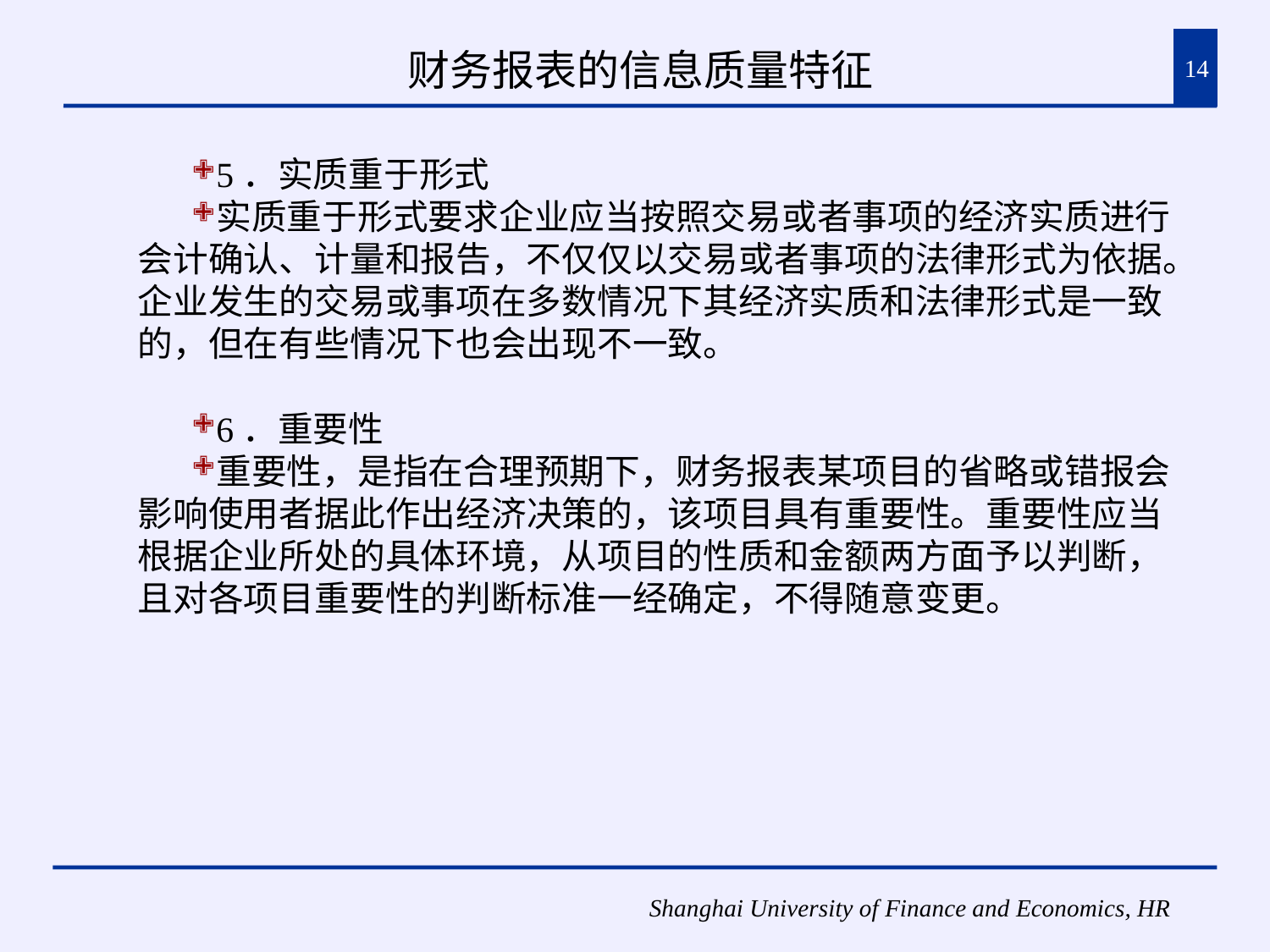

# 财务报表的信息质量特征
14
5．实质重于形式
实质重于形式要求企业应当按照交易或者事项的经济实质进行会计确认、计量和报告，不仅仅以交易或者事项的法律形式为依据。企业发生的交易或事项在多数情况下其经济实质和法律形式是一致的，但在有些情况下也会出现不一致。

6．重要性
重要性，是指在合理预期下，财务报表某项目的省略或错报会影响使用者据此作出经济决策的，该项目具有重要性。重要性应当根据企业所处的具体环境，从项目的性质和金额两方面予以判断，且对各项目重要性的判断标准一经确定，不得随意变更。